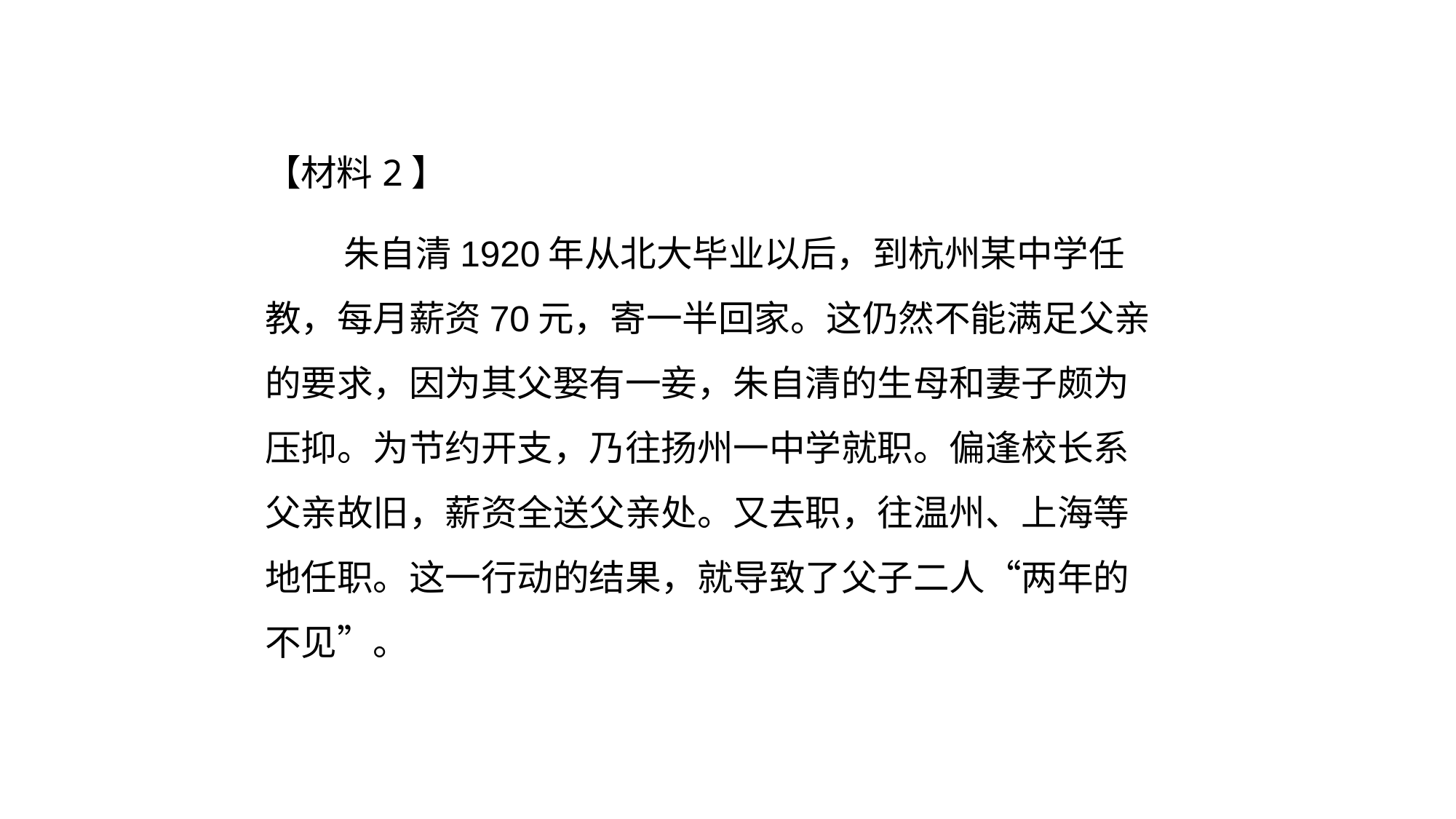

【材料2】
  朱自清1920年从北大毕业以后，到杭州某中学任教，每月薪资70元，寄一半回家。这仍然不能满足父亲的要求，因为其父娶有一妾，朱自清的生母和妻子颇为压抑。为节约开支，乃往扬州一中学就职。偏逢校长系父亲故旧，薪资全送父亲处。又去职，往温州、上海等地任职。这一行动的结果，就导致了父子二人“两年的不见”。